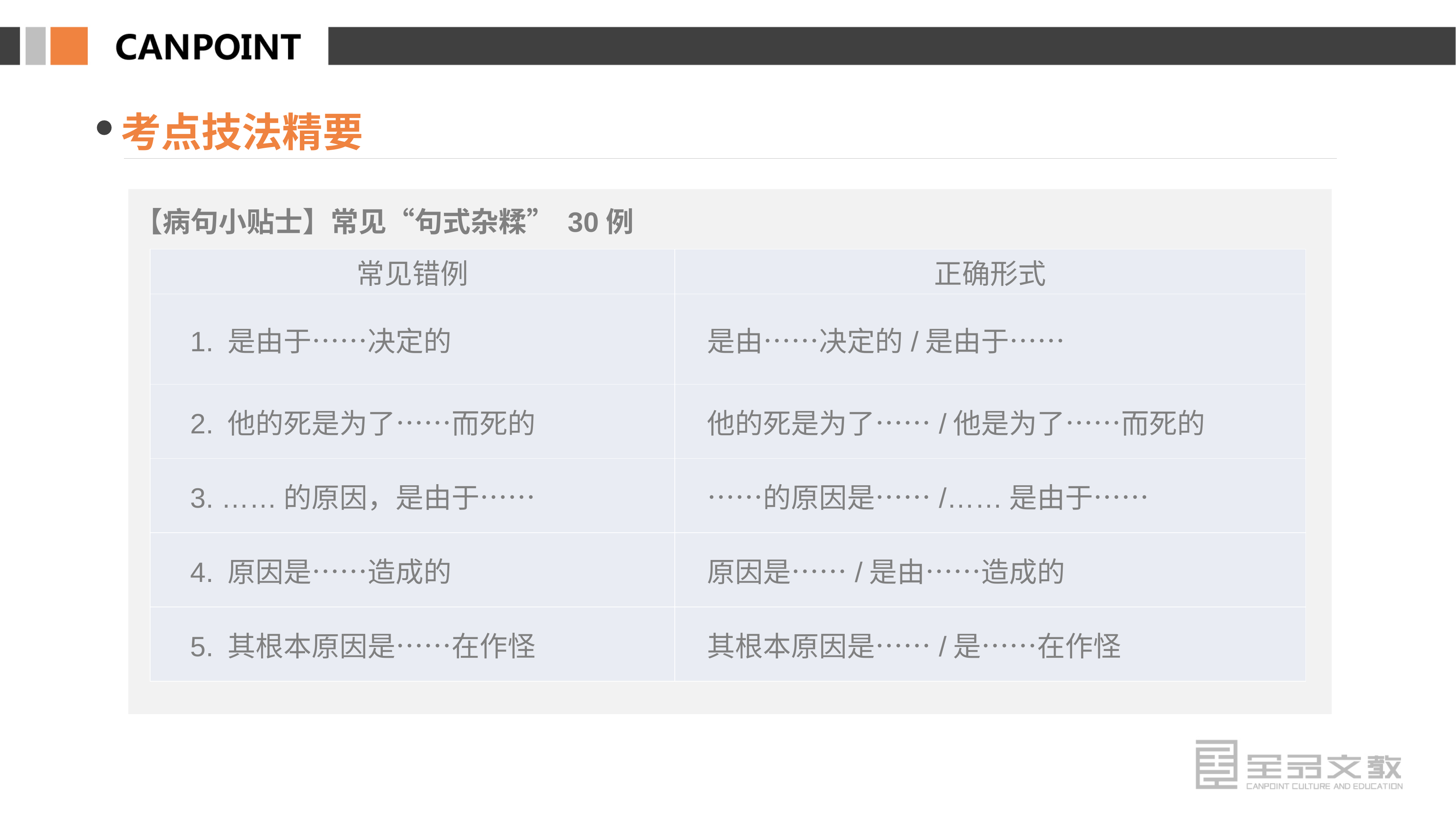

考点技法精要

【病句小贴士】常见“句式杂糅” 30例
| 常见错例 | 正确形式 |
| --- | --- |
| 1. 是由于……决定的 | 是由……决定的/是由于…… |
| 2. 他的死是为了……而死的 | 他的死是为了……/他是为了……而死的 |
| 3. ……的原因，是由于…… | ……的原因是……/……是由于…… |
| 4. 原因是……造成的 | 原因是……/是由……造成的 |
| 5. 其根本原因是……在作怪 | 其根本原因是……/是……在作怪 |